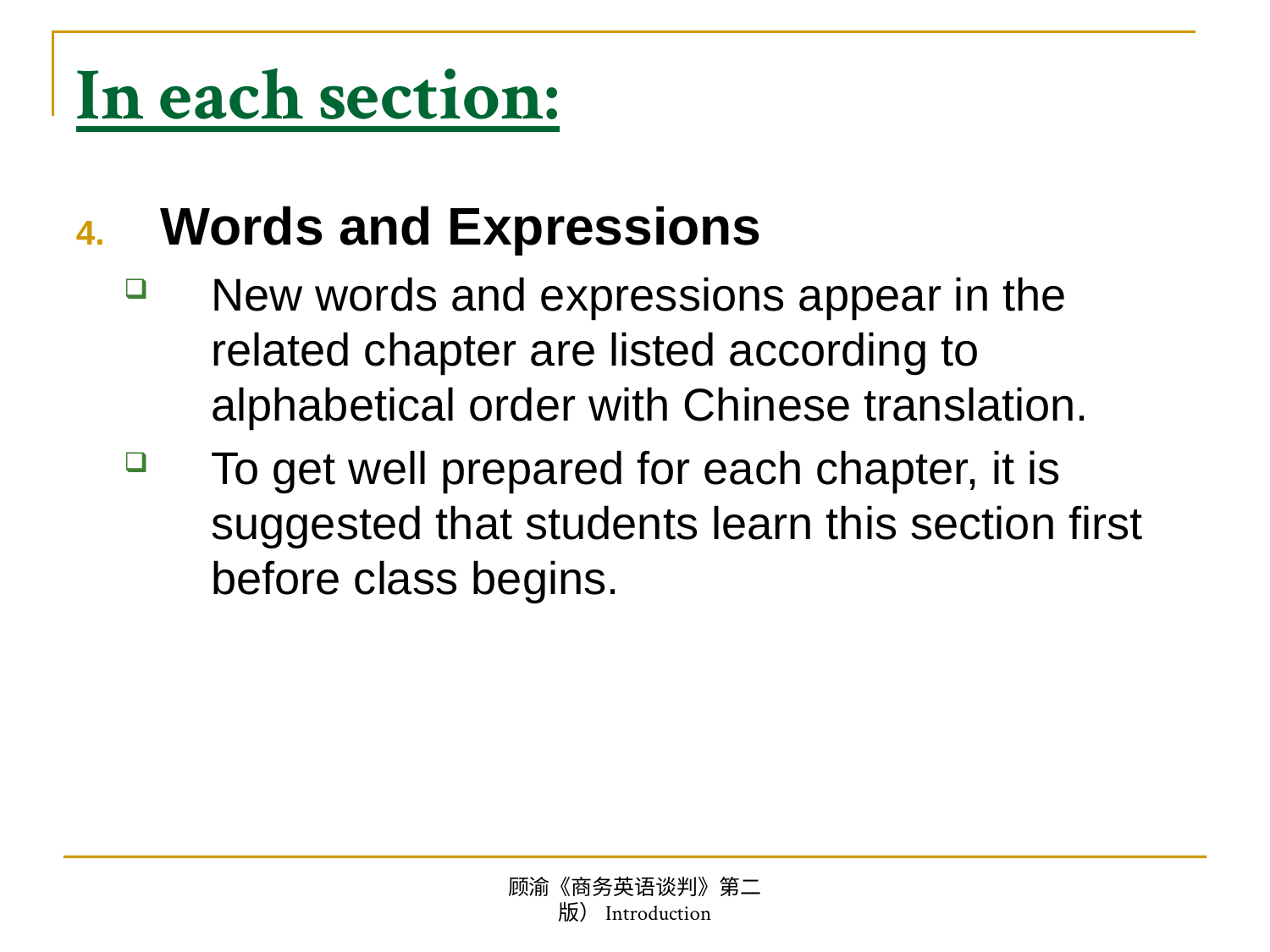

# In each section:
Words and Expressions
New words and expressions appear in the related chapter are listed according to alphabetical order with Chinese translation.
To get well prepared for each chapter, it is suggested that students learn this section first before class begins.

11
顾渝《商务英语谈判》第二版）Introduction